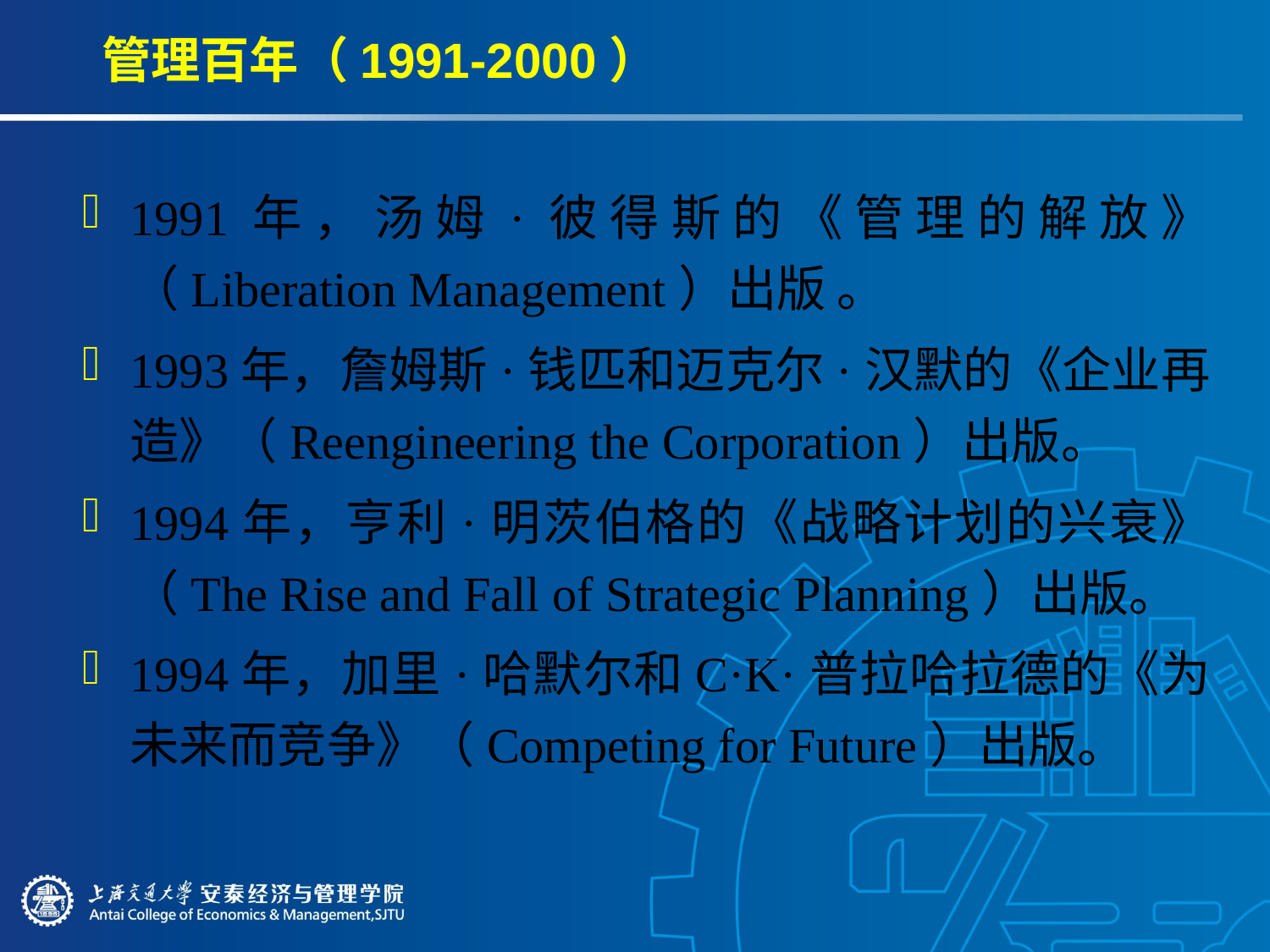

# 管理百年（1991-2000）
1991年，汤姆·彼得斯的《管理的解放》（Liberation Management）出版 。
1993年，詹姆斯·钱匹和迈克尔·汉默的《企业再造》（Reengineering the Corporation）出版。
1994年，亨利·明茨伯格的《战略计划的兴衰》（The Rise and Fall of Strategic Planning）出版。
1994年，加里·哈默尔和C·K·普拉哈拉德的《为未来而竞争》（Competing for Future）出版。